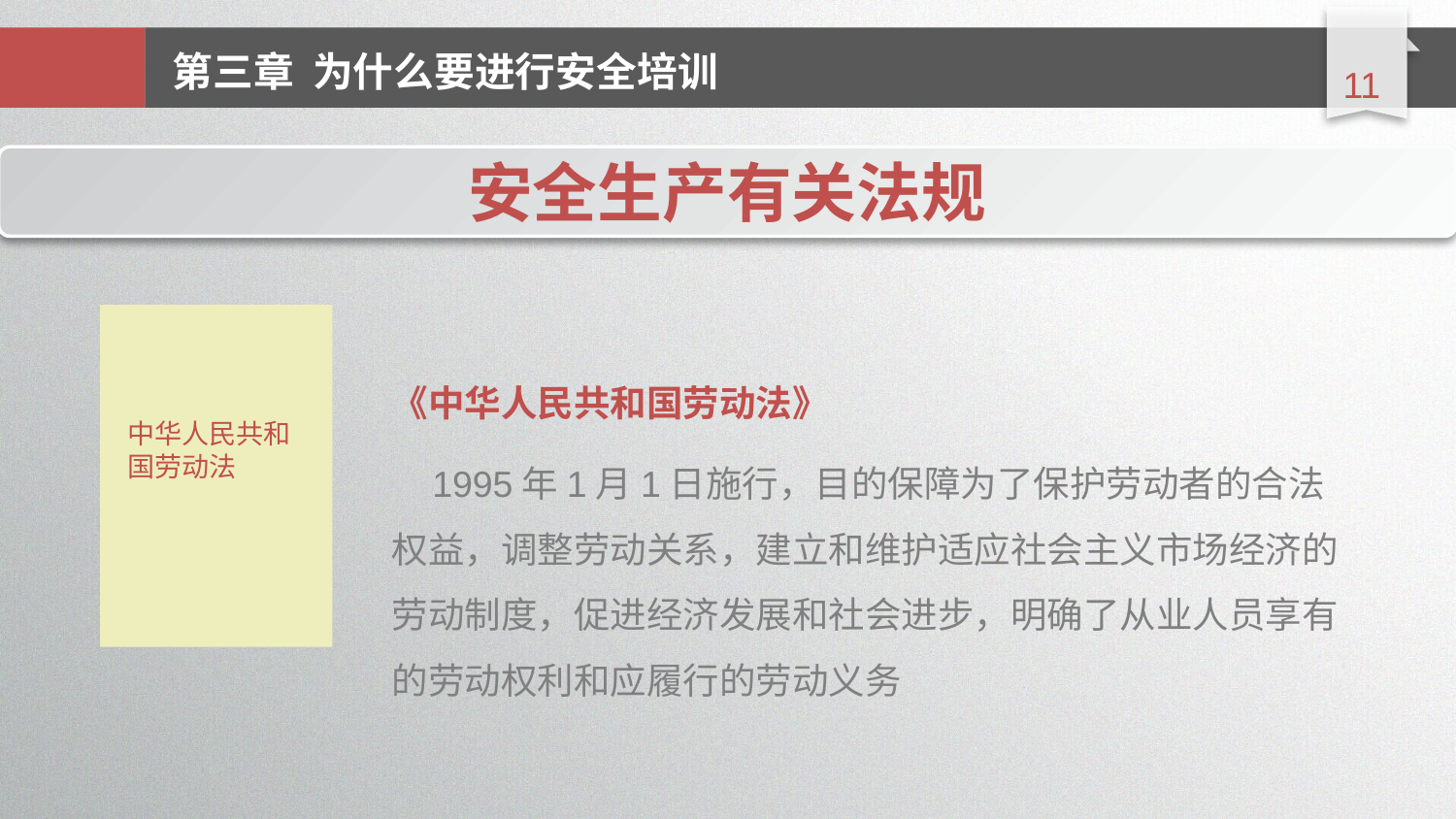

延时符
第三章  为什么要进行安全培训
安全生产有关法规

中华人民共和国劳动法
《中华人民共和国劳动法》
    1995年1月1日施行，目的保障为了保护劳动者的合法权益，调整劳动关系，建立和维护适应社会主义市场经济的劳动制度，促进经济发展和社会进步，明确了从业人员享有的劳动权利和应履行的劳动义务